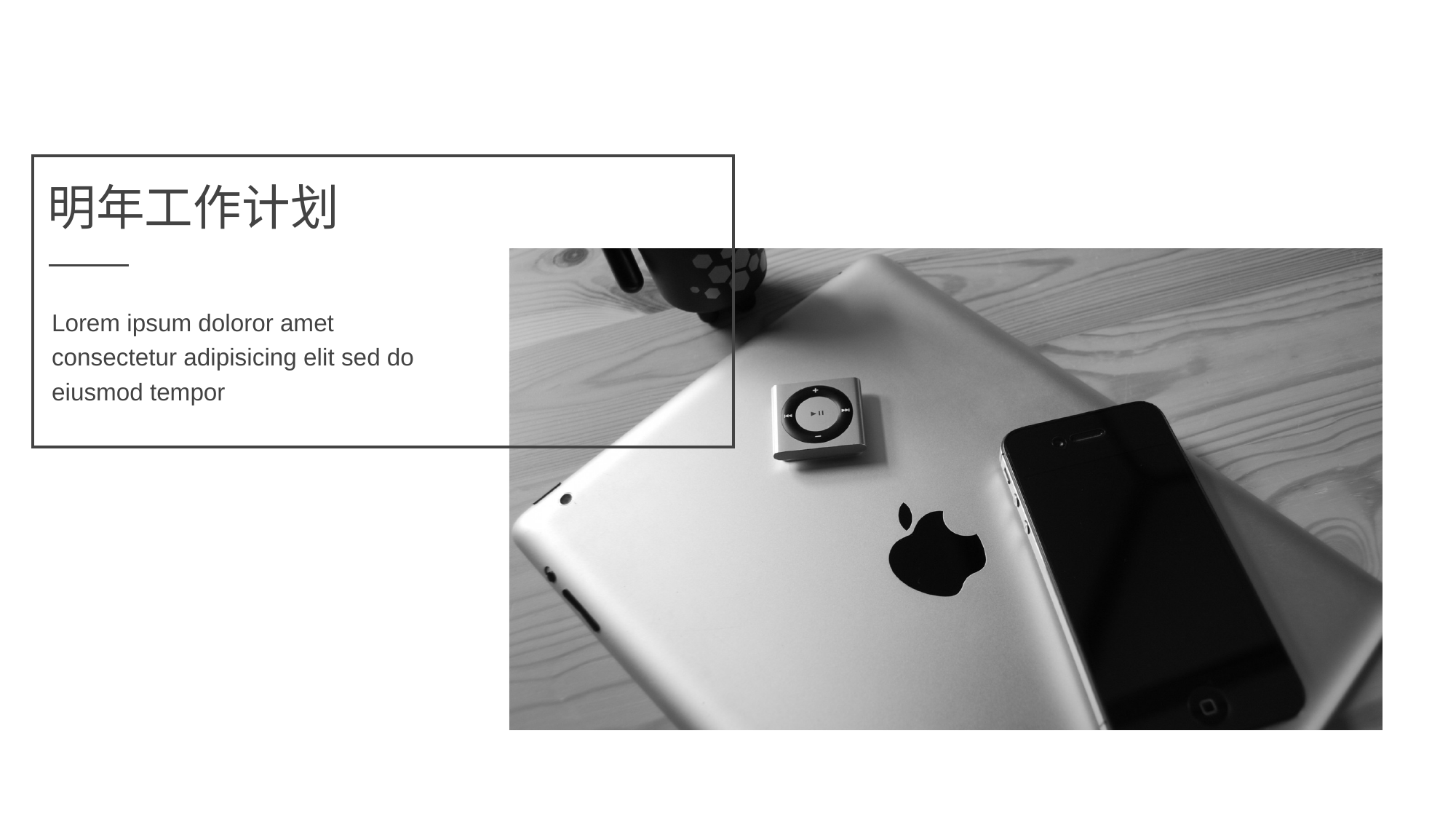

明年工作计划

Lorem ipsum doloror amet consectetur adipisicing elit sed do eiusmod tempor